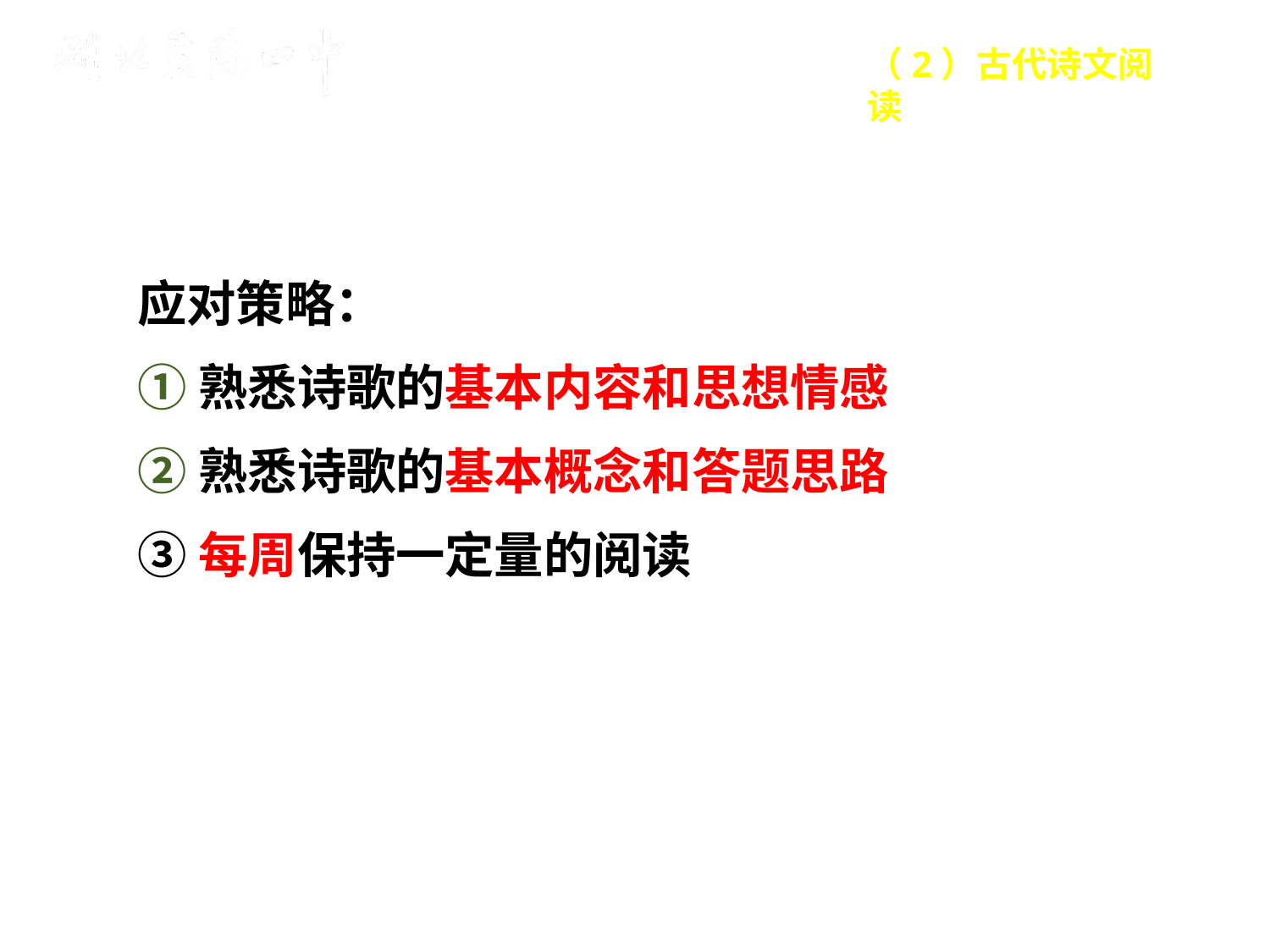

（2）古代诗文阅读

应对策略：
①熟悉诗歌的基本内容和思想情感
②熟悉诗歌的基本概念和答题思路
③每周保持一定量的阅读